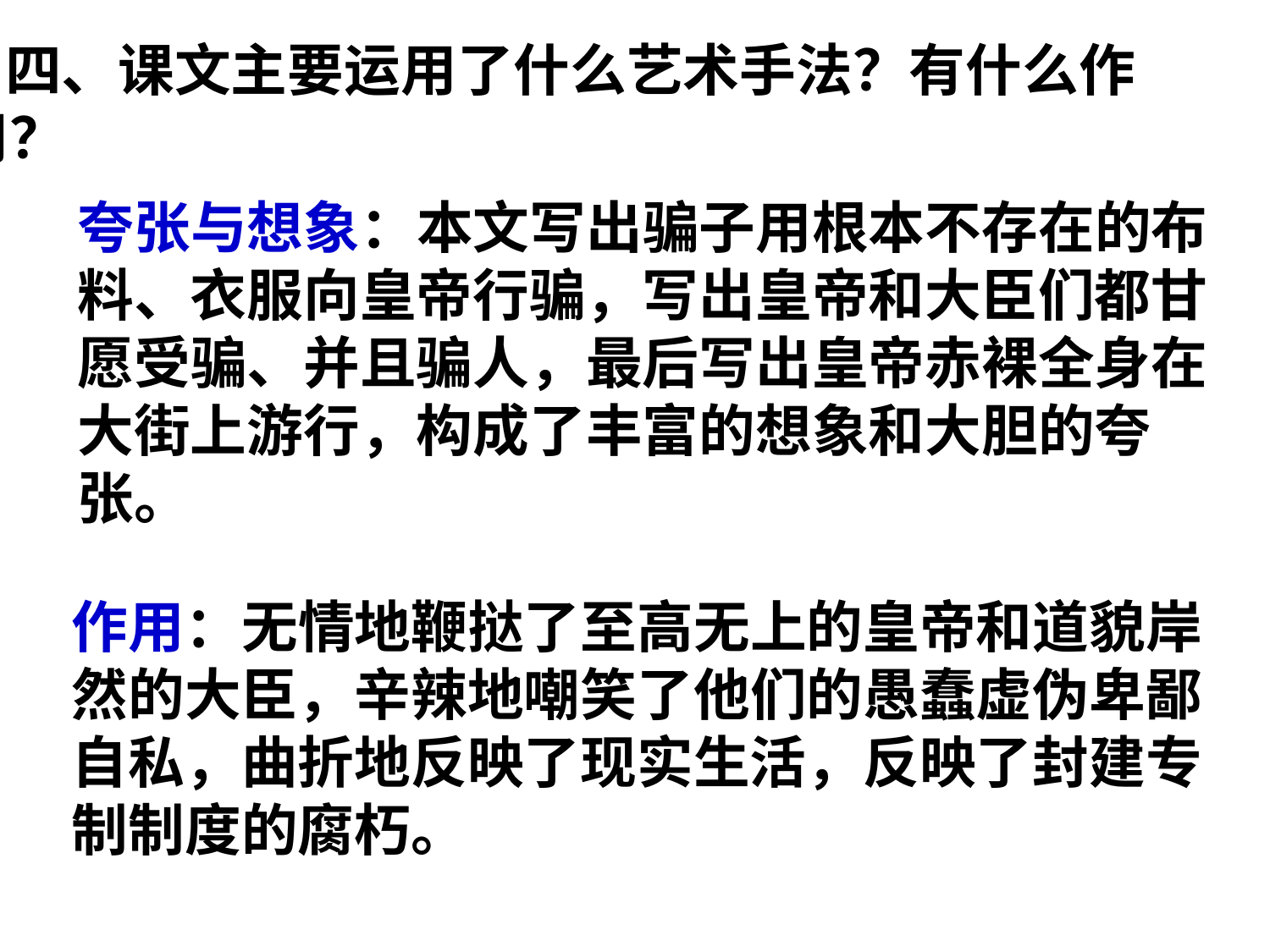

四、课文主要运用了什么艺术手法？有什么作用？
夸张与想象：本文写出骗子用根本不存在的布料、衣服向皇帝行骗，写出皇帝和大臣们都甘愿受骗、并且骗人，最后写出皇帝赤裸全身在大街上游行，构成了丰富的想象和大胆的夸张。
作用：无情地鞭挞了至高无上的皇帝和道貌岸然的大臣，辛辣地嘲笑了他们的愚蠢虚伪卑鄙自私，曲折地反映了现实生活，反映了封建专制制度的腐朽。